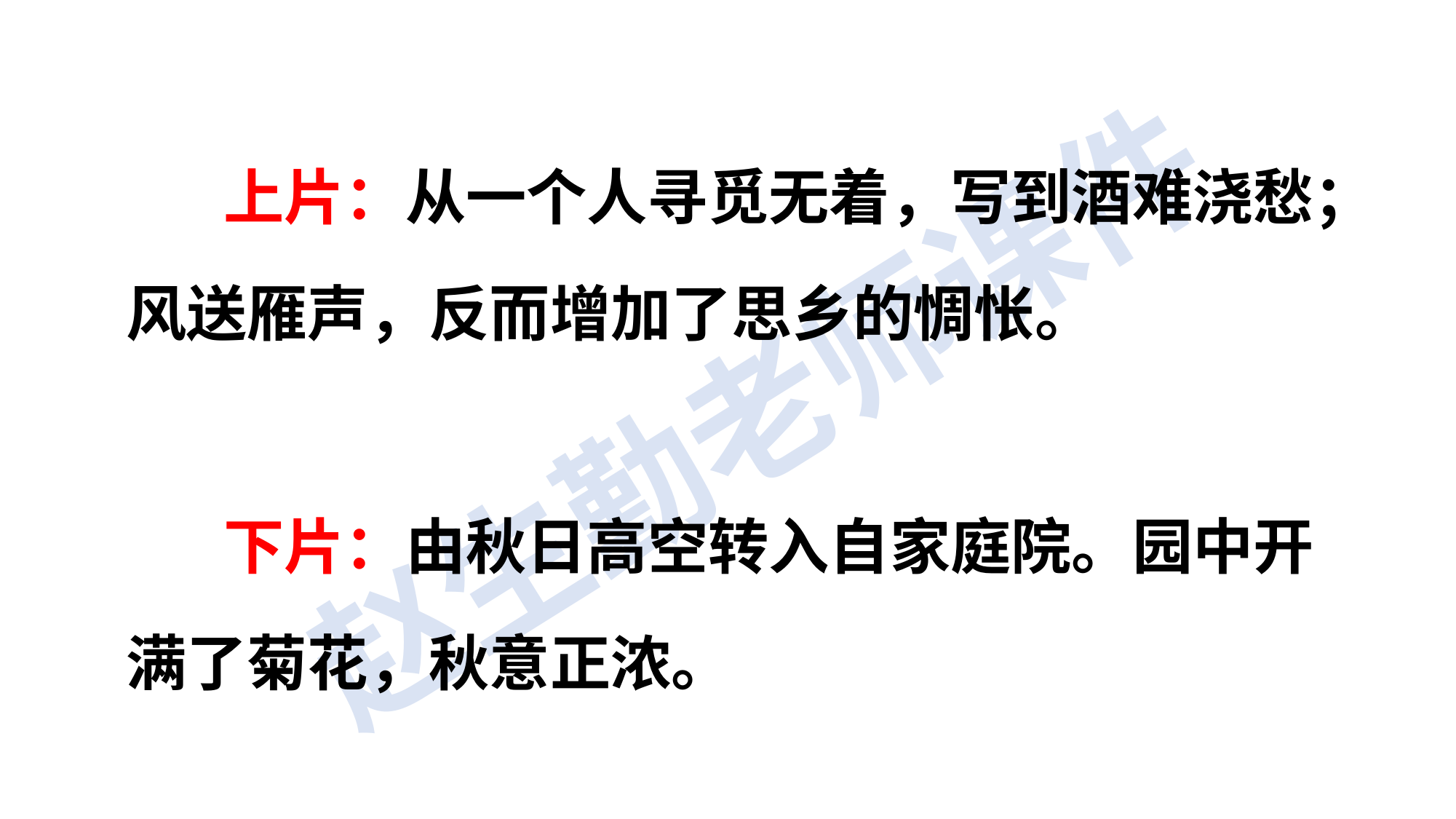

上片：从一个人寻觅无着，写到酒难浇愁；风送雁声，反而增加了思乡的惆怅。

      下片：由秋日高空转入自家庭院。园中开满了菊花，秋意正浓。